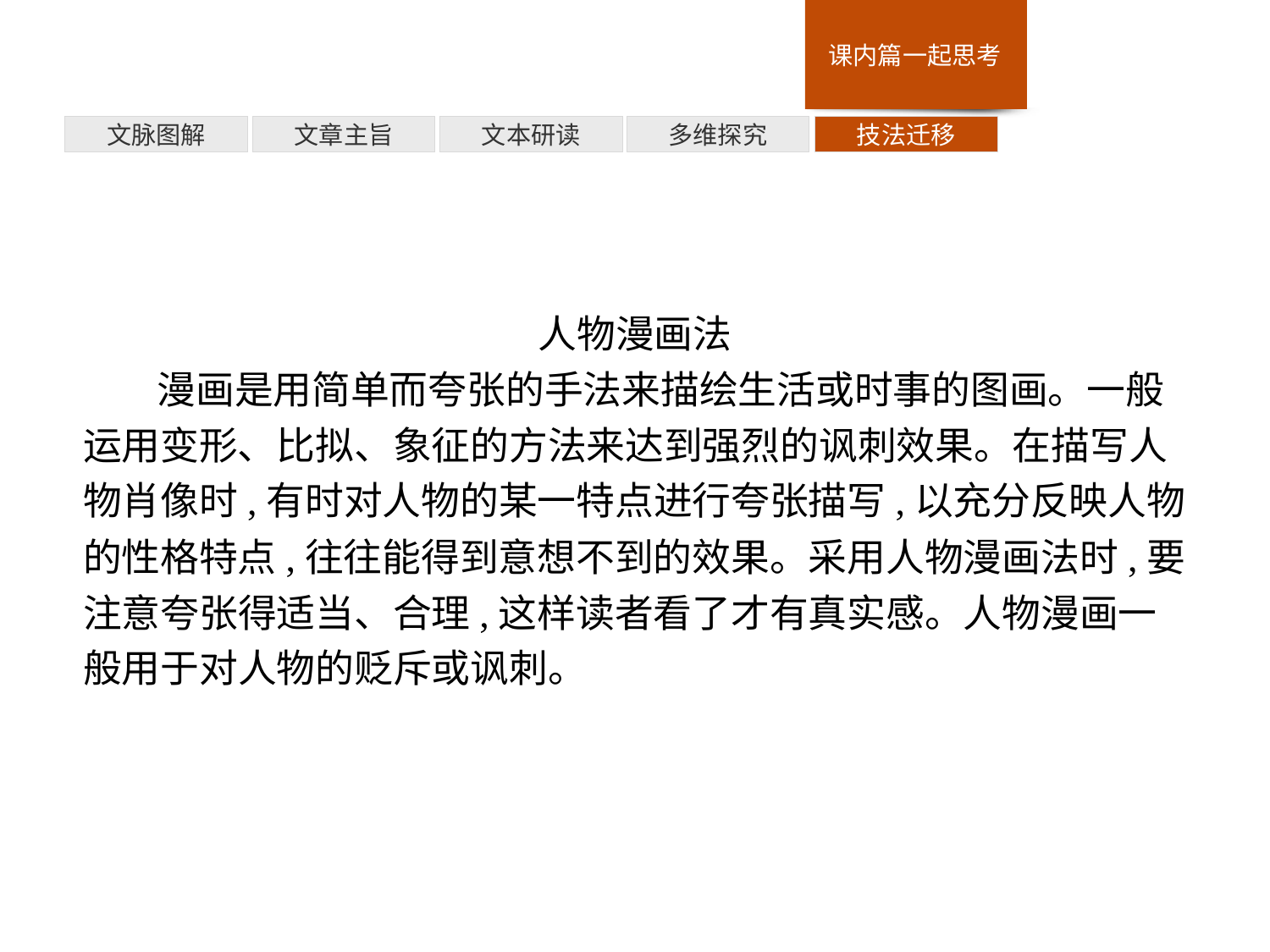

技法迁移
多维探究
文本研读
文章主旨
文脉图解
人物漫画法
漫画是用简单而夸张的手法来描绘生活或时事的图画。一般运用变形、比拟、象征的方法来达到强烈的讽刺效果。在描写人物肖像时,有时对人物的某一特点进行夸张描写,以充分反映人物的性格特点,往往能得到意想不到的效果。采用人物漫画法时,要注意夸张得适当、合理,这样读者看了才有真实感。人物漫画一般用于对人物的贬斥或讽刺。